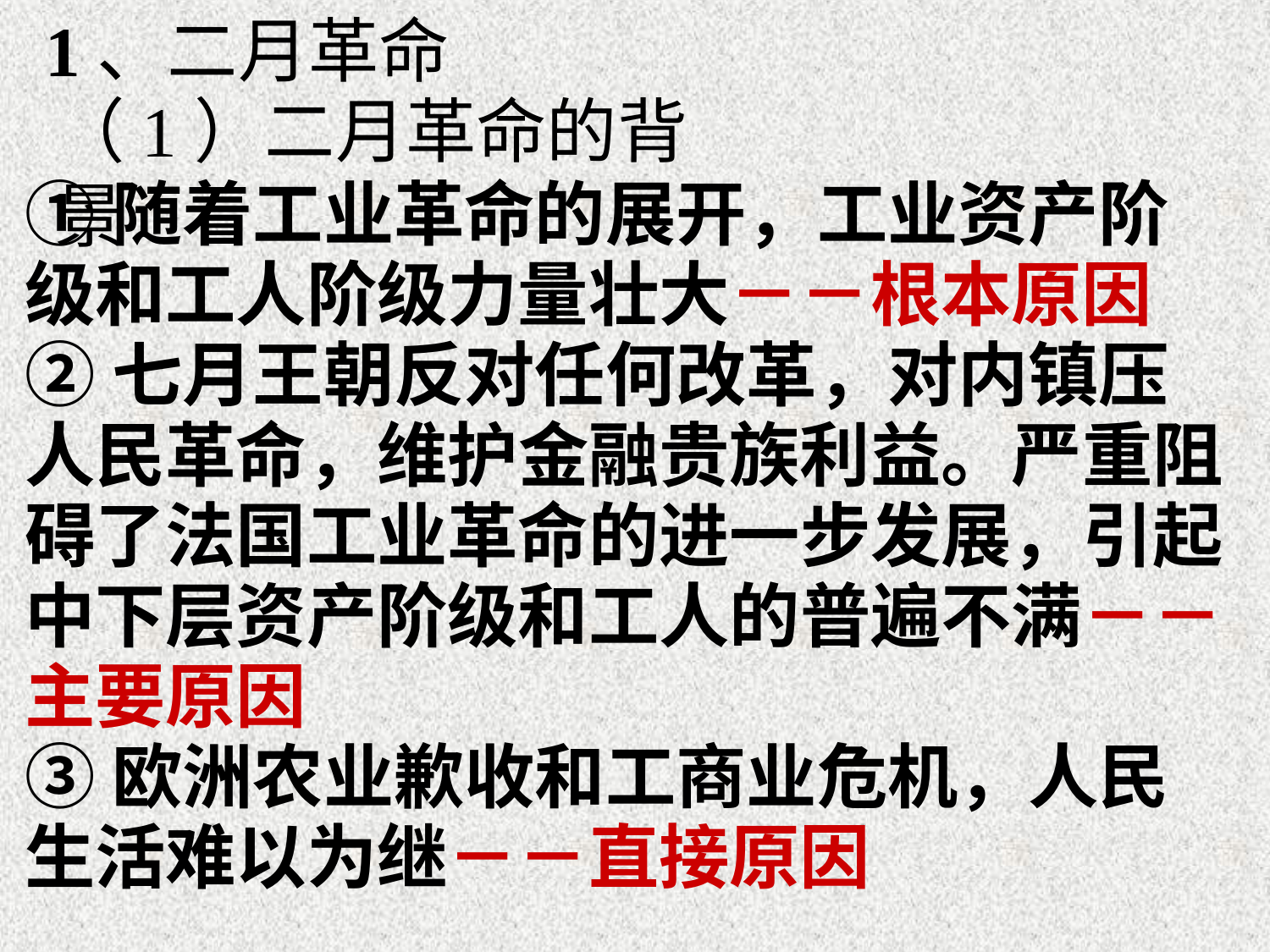

1、二月革命
（1）二月革命的背景
①随着工业革命的展开，工业资产阶级和工人阶级力量壮大－－根本原因
②七月王朝反对任何改革，对内镇压人民革命，维护金融贵族利益。严重阻碍了法国工业革命的进一步发展，引起中下层资产阶级和工人的普遍不满－－主要原因
③欧洲农业歉收和工商业危机，人民生活难以为继－－直接原因